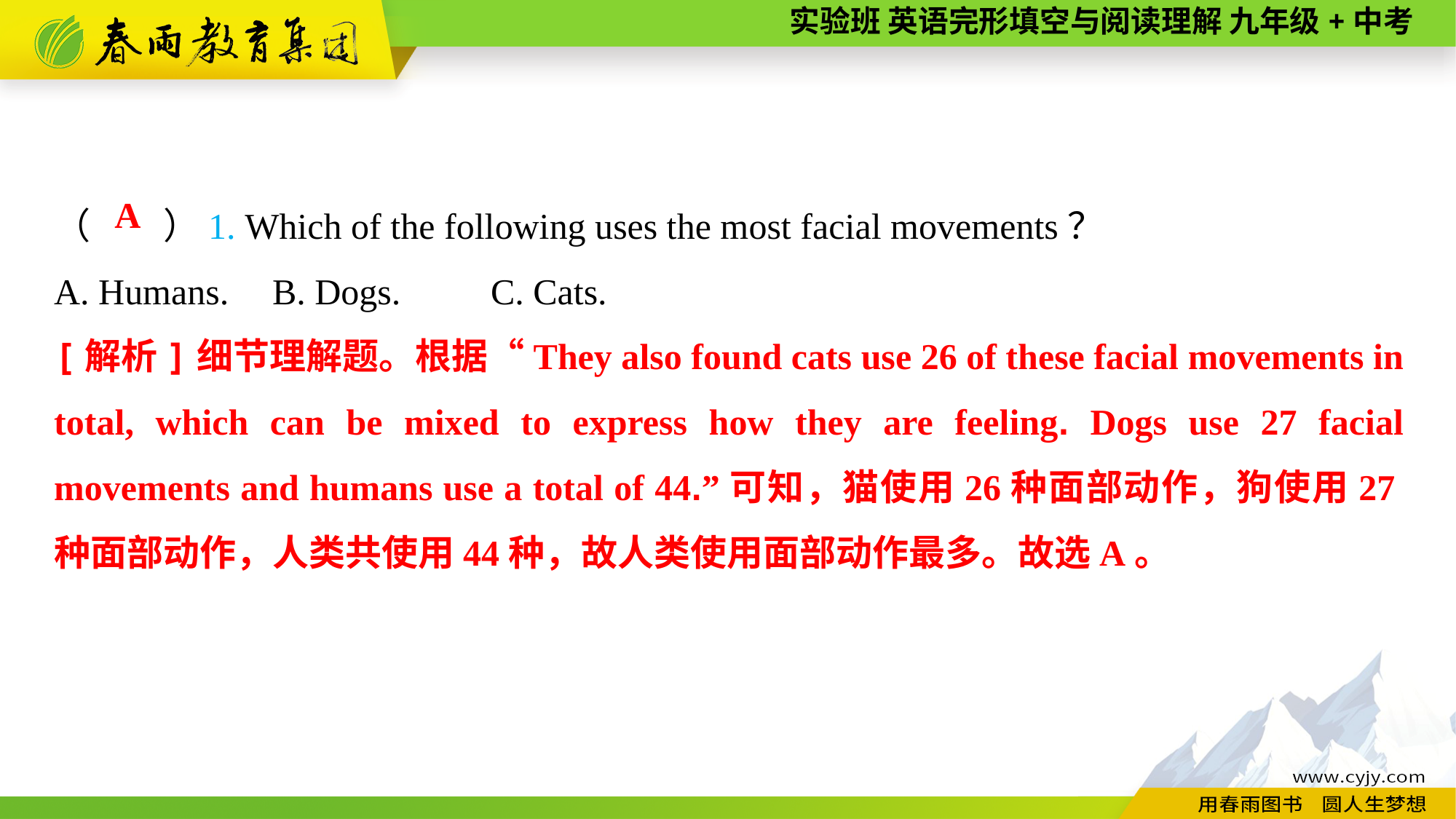

（　　）1. Which of the following uses the most facial movements？
A. Humans.	B. Dogs.	C. Cats.
A
[解析]细节理解题。根据“They also found cats use 26 of these facial movements in total, which can be mixed to express how they are feeling. Dogs use 27 facial movements and humans use a total of 44.”可知，猫使用26种面部动作，狗使用27种面部动作，人类共使用44种，故人类使用面部动作最多。故选A。